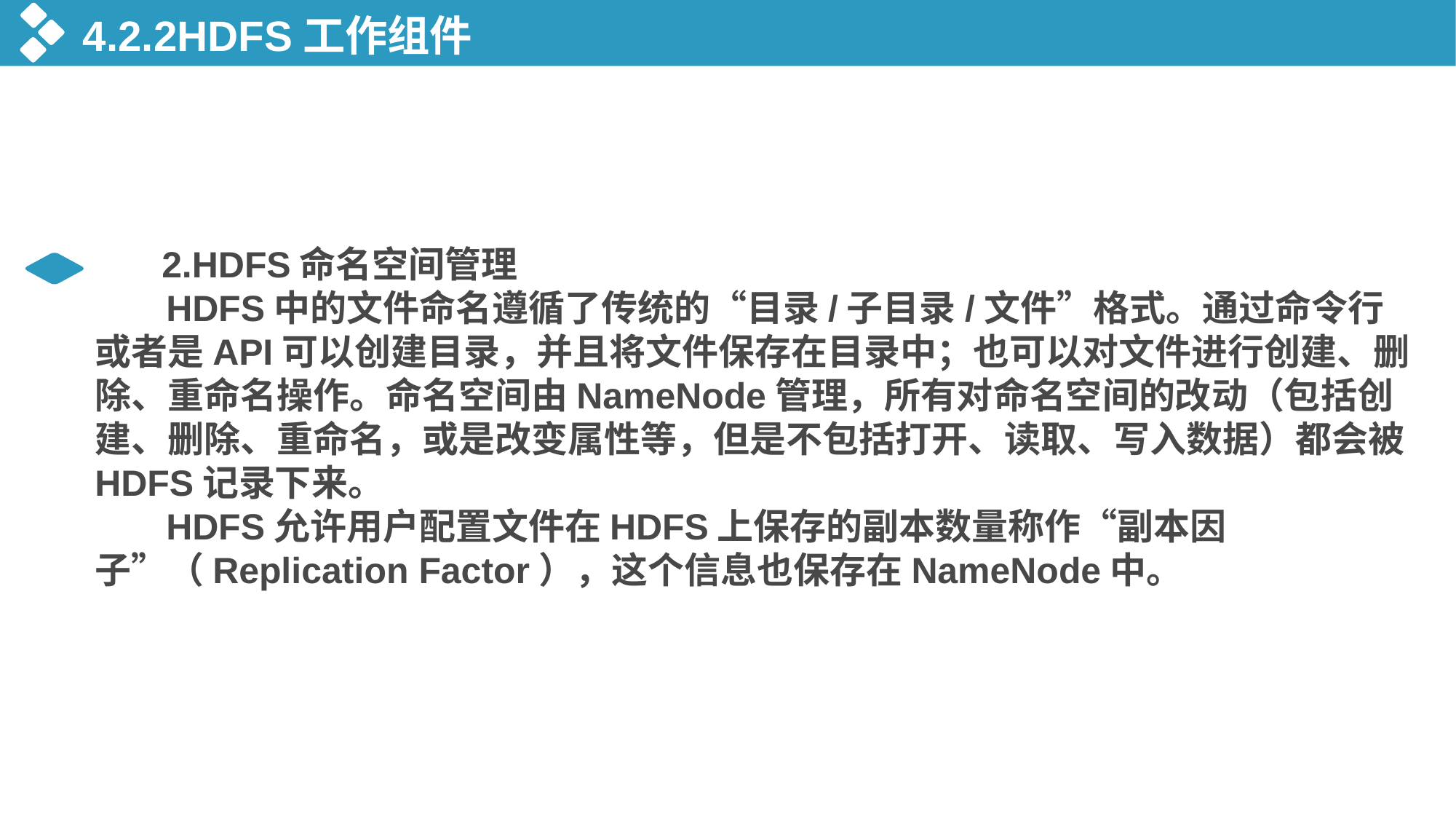

4.2.2HDFS工作组件
        2.HDFS命名空间管理
       HDFS中的文件命名遵循了传统的“目录/子目录/文件”格式。通过命令行或者是API可以创建目录，并且将文件保存在目录中；也可以对文件进行创建、删除、重命名操作。命名空间由NameNode管理，所有对命名空间的改动（包括创建、删除、重命名，或是改变属性等，但是不包括打开、读取、写入数据）都会被HDFS记录下来。
       HDFS允许用户配置文件在HDFS上保存的副本数量称作“副本因子”（Replication Factor），这个信息也保存在NameNode中。